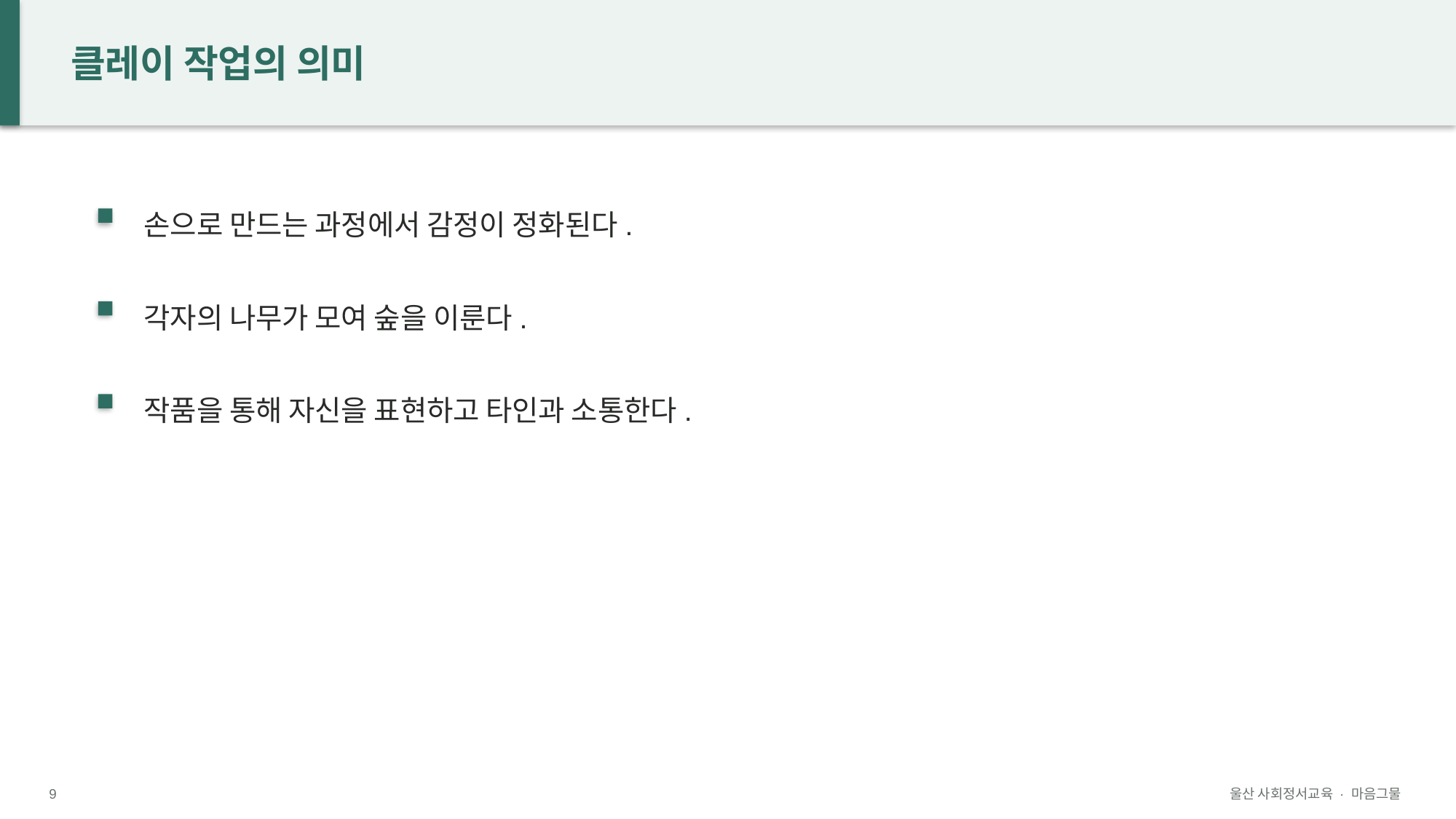

클레이 작업의 의미
손으로 만드는 과정에서 감정이 정화된다.

각자의 나무가 모여 숲을 이룬다.

작품을 통해 자신을 표현하고 타인과 소통한다.

9
울산 사회정서교육 · 마음그물